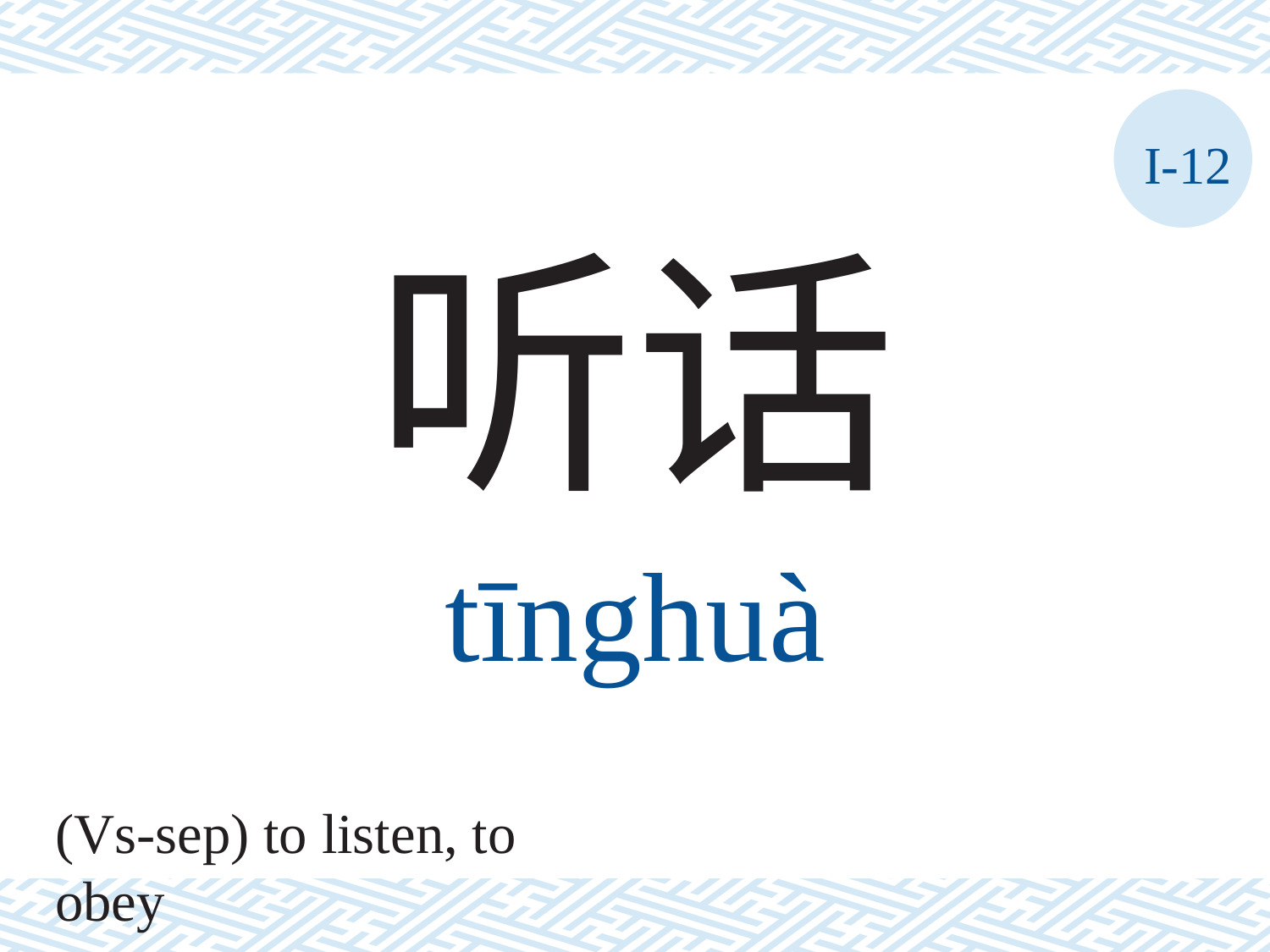

I-12
听话
tīnghuà
(Vs-sep) to listen, to obey